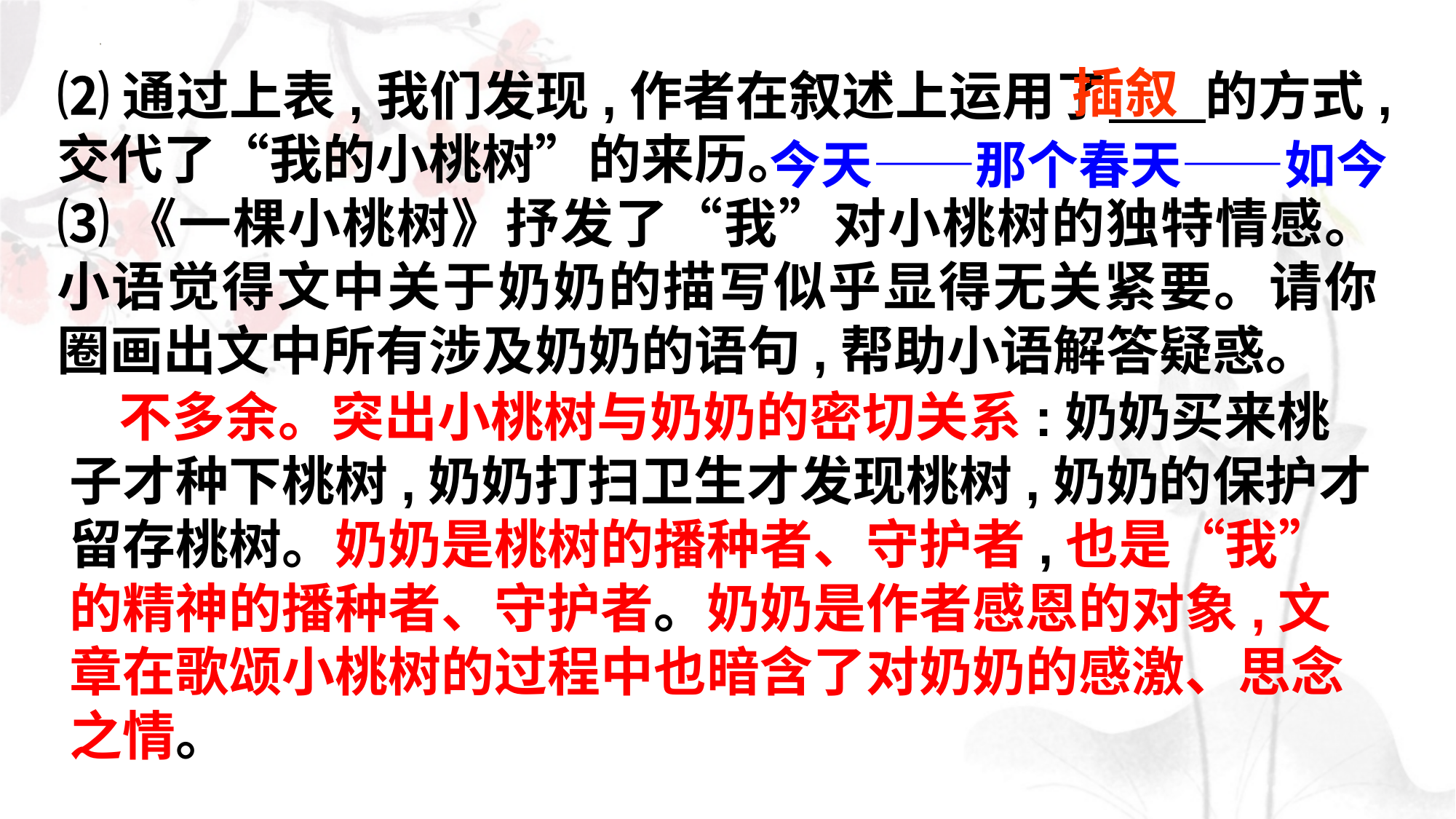

插叙
⑵通过上表,我们发现,作者在叙述上运用了        的方式,交代了“我的小桃树”的来历。
⑶《一棵小桃树》抒发了“我”对小桃树的独特情感。小语觉得文中关于奶奶的描写似乎显得无关紧要。请你圈画出文中所有涉及奶奶的语句,帮助小语解答疑惑。

今天——那个春天——如今
    不多余。突出小桃树与奶奶的密切关系:奶奶买来桃子才种下桃树,奶奶打扫卫生才发现桃树,奶奶的保护才留存桃树。奶奶是桃树的播种者、守护者,也是“我”的精神的播种者、守护者。奶奶是作者感恩的对象,文章在歌颂小桃树的过程中也暗含了对奶奶的感激、思念之情。